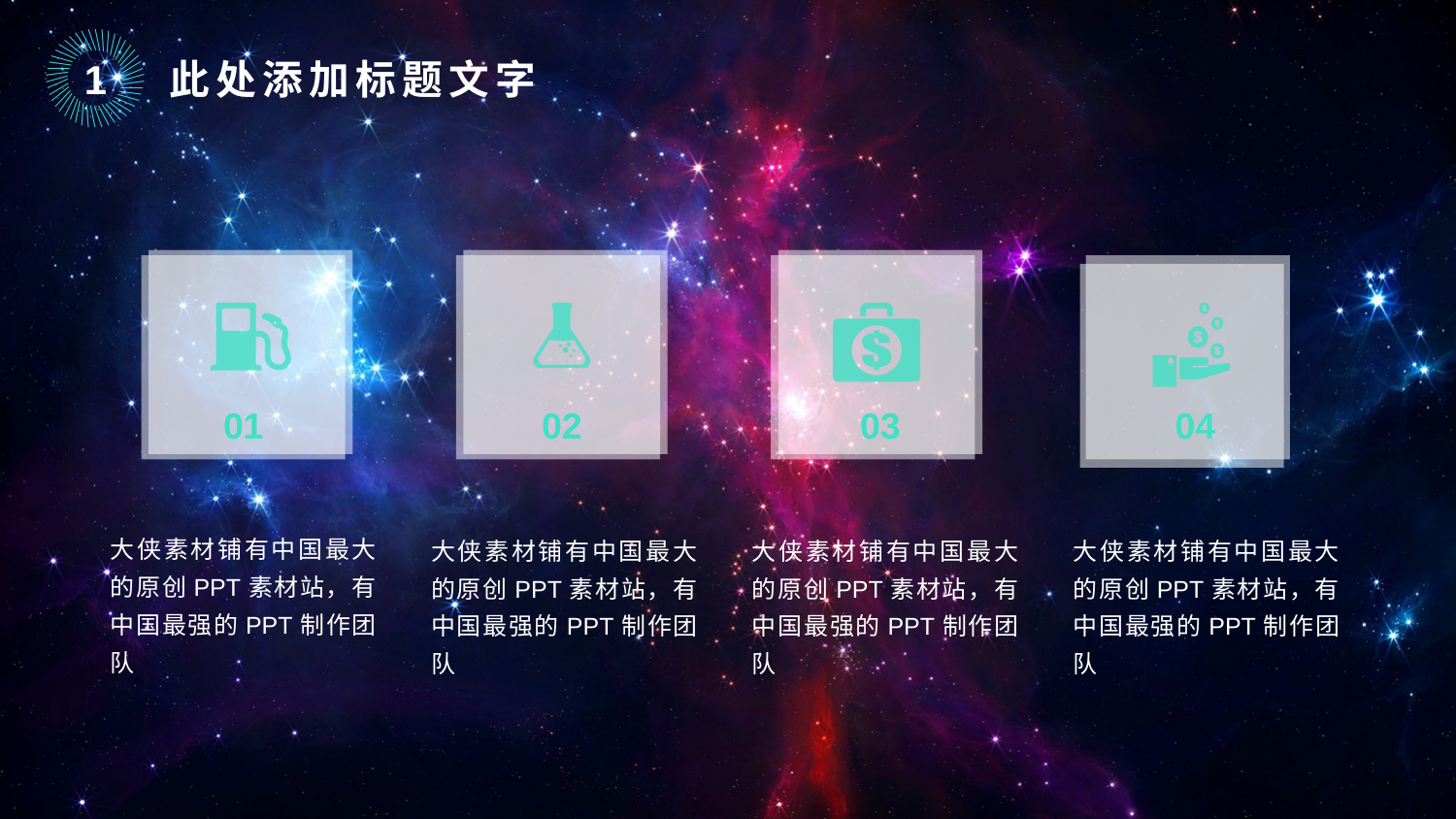

｜
｜
｜
｜
｜
｜
｜
｜
｜
｜
｜
｜
｜
｜
｜
｜
｜
｜
｜
｜
｜
｜
｜
｜
｜
｜
｜
｜
｜
｜
｜
｜
｜
｜
｜
｜
｜
｜
｜
｜
｜
｜
｜
｜
｜
｜
1
此处添加标题文字

01
02
03
04
大侠素材铺有中国最大的原创PPT素材站，有中国最强的PPT制作团队
大侠素材铺有中国最大的原创PPT素材站，有中国最强的PPT制作团队
大侠素材铺有中国最大的原创PPT素材站，有中国最强的PPT制作团队
大侠素材铺有中国最大的原创PPT素材站，有中国最强的PPT制作团队